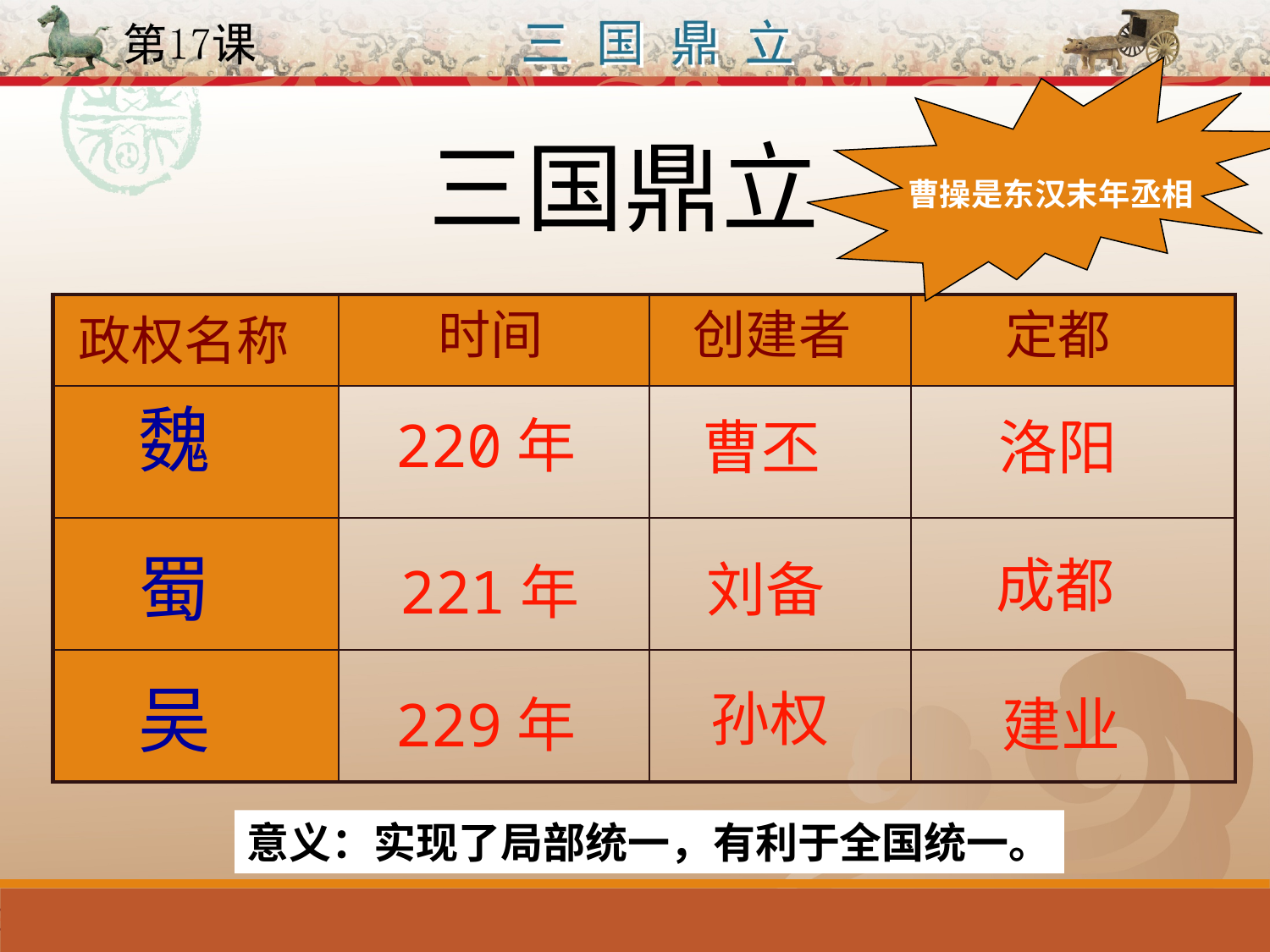

曹操是东汉末年丞相
三国鼎立
|  |  |  |  |
| --- | --- | --- | --- |
|  |  |  |  |
|  |  |  |  |
|  |  |  |  |
时间
创建者
定都
政权名称
魏
220年
曹丕
洛阳
蜀
成都
刘备
221年
吴
孙权
229年
建业
意义：实现了局部统一，有利于全国统一。